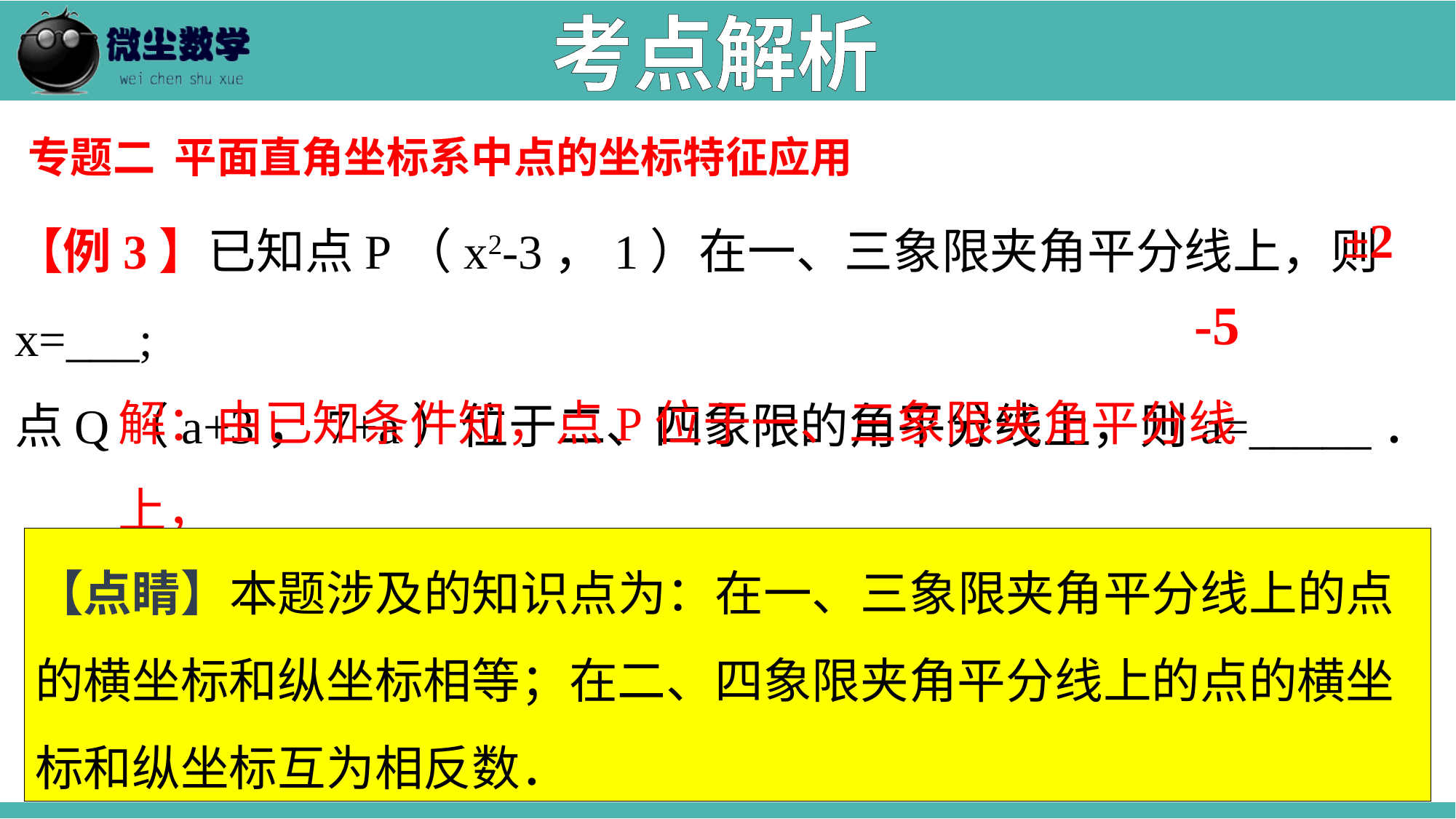

考点解析
专题二  平面直角坐标系中点的坐标特征应用
【例3】已知点P（x2-3，1）在一、三象限夹角平分线上，则x=___;
点Q（a+3，7+a）位于二、四象限的角平分线上，则a=_____．
±2
-5
解：由已知条件知，点P位于一、三象限夹角平分线上，
所以有x2-3=1，得x=±2．
根据题意得a+3+7+a=0，解得a=-5．
【点睛】本题涉及的知识点为：在一、三象限夹角平分线上的点的横坐标和纵坐标相等；在二、四象限夹角平分线上的点的横坐标和纵坐标互为相反数．